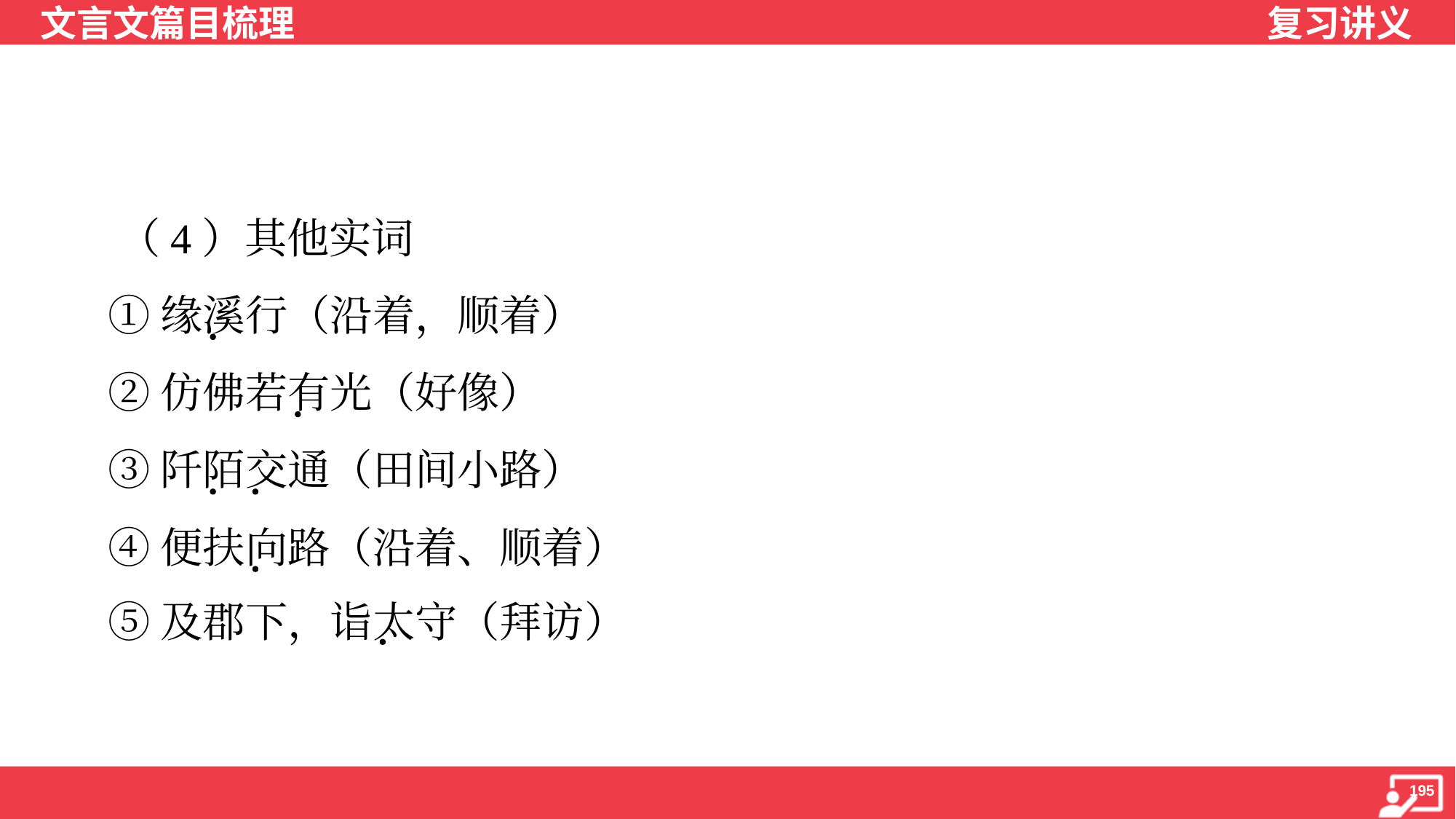

（4）其他实词
    ①缘溪行（沿着，顺着）
    ②仿佛若有光（好像）
    ③阡陌交通（田间小路）
    ④便扶向路（沿着、顺着）
    ⑤及郡下，诣太守（拜访）